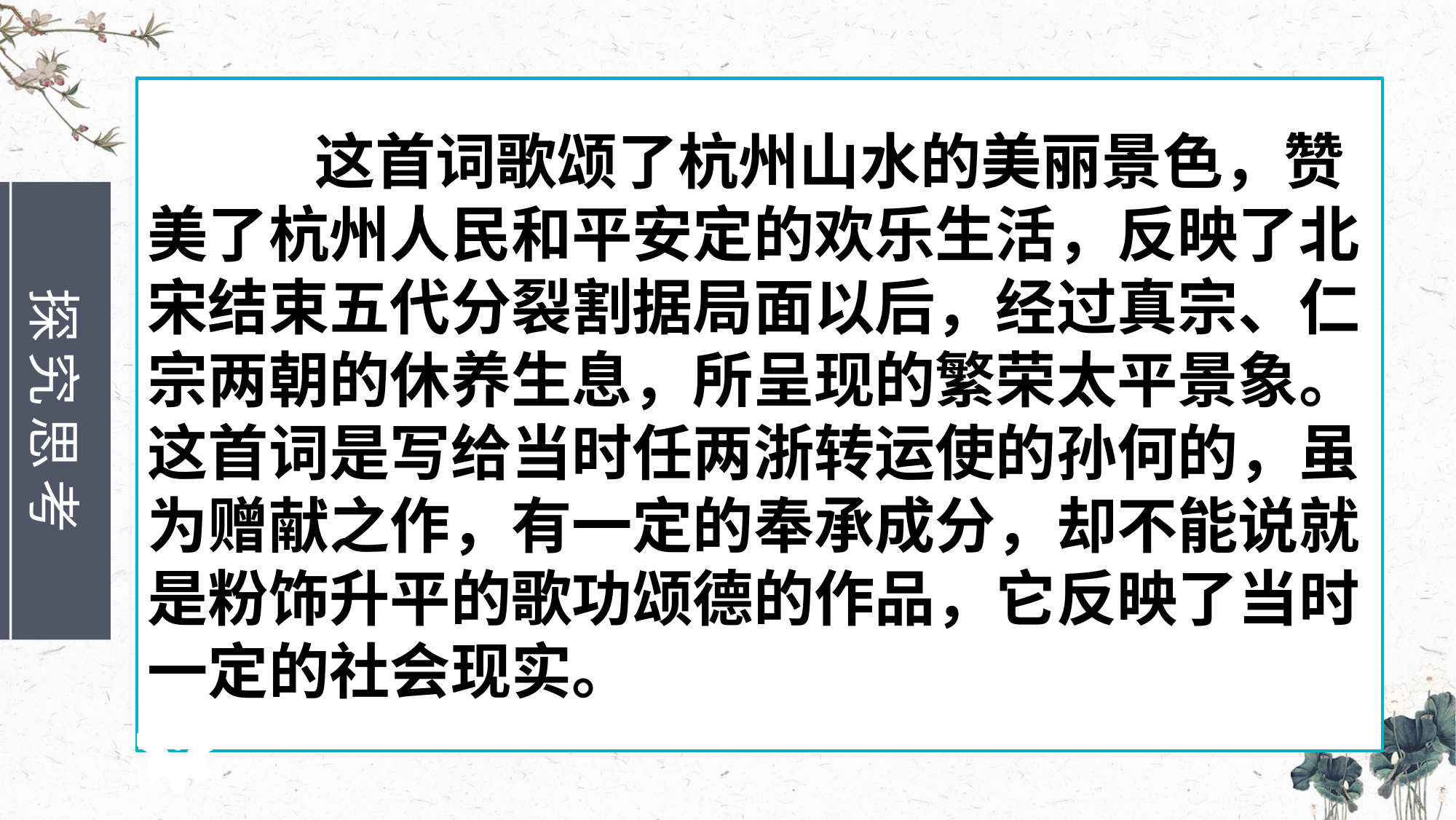

这首词歌颂了杭州山水的美丽景色，赞美了杭州人民和平安定的欢乐生活，反映了北宋结束五代分裂割据局面以后，经过真宗、仁宗两朝的休养生息，所呈现的繁荣太平景象。这首词是写给当时任两浙转运使的孙何的，虽为赠献之作，有一定的奉承成分，却不能说就是粉饰升平的歌功颂德的作品，它反映了当时一定的社会现实。

探究思考